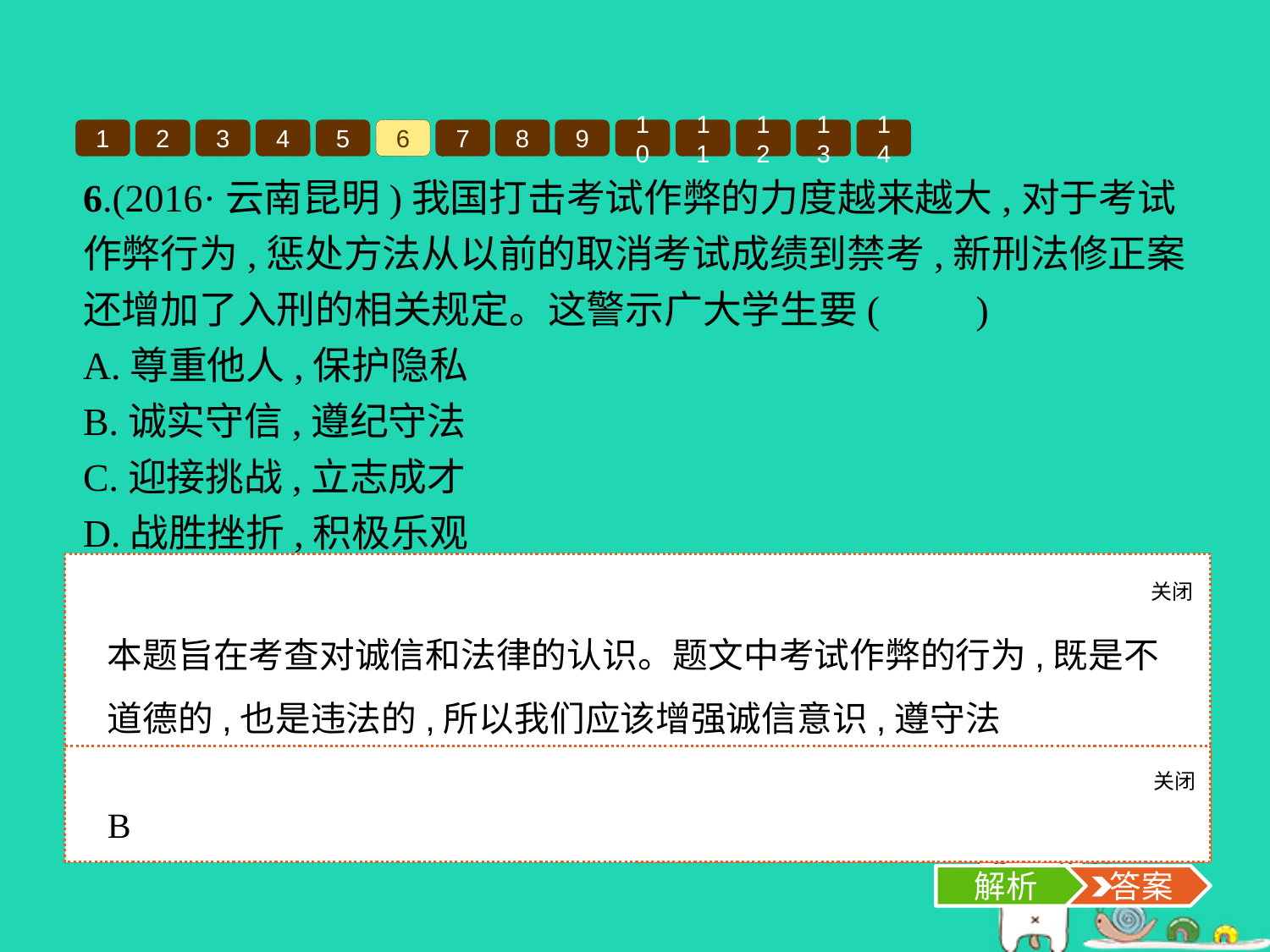

1
2
3
4
5
6
7
8
9
10
11
12
13
14
6.(2016·云南昆明)我国打击考试作弊的力度越来越大,对于考试作弊行为,惩处方法从以前的取消考试成绩到禁考,新刑法修正案还增加了入刑的相关规定。这警示广大学生要(　　)
A.尊重他人,保护隐私
B.诚实守信,遵纪守法
C.迎接挑战,立志成才
D.战胜挫折,积极乐观

关闭
解析

本题旨在考查对诚信和法律的认识。题文中考试作弊的行为,既是不道德的,也是违法的,所以我们应该增强诚信意识,遵守法律,A、C、D三项不符合题意,所以正确答案选B项。

关闭
解析
  答案

B
解析
  答案